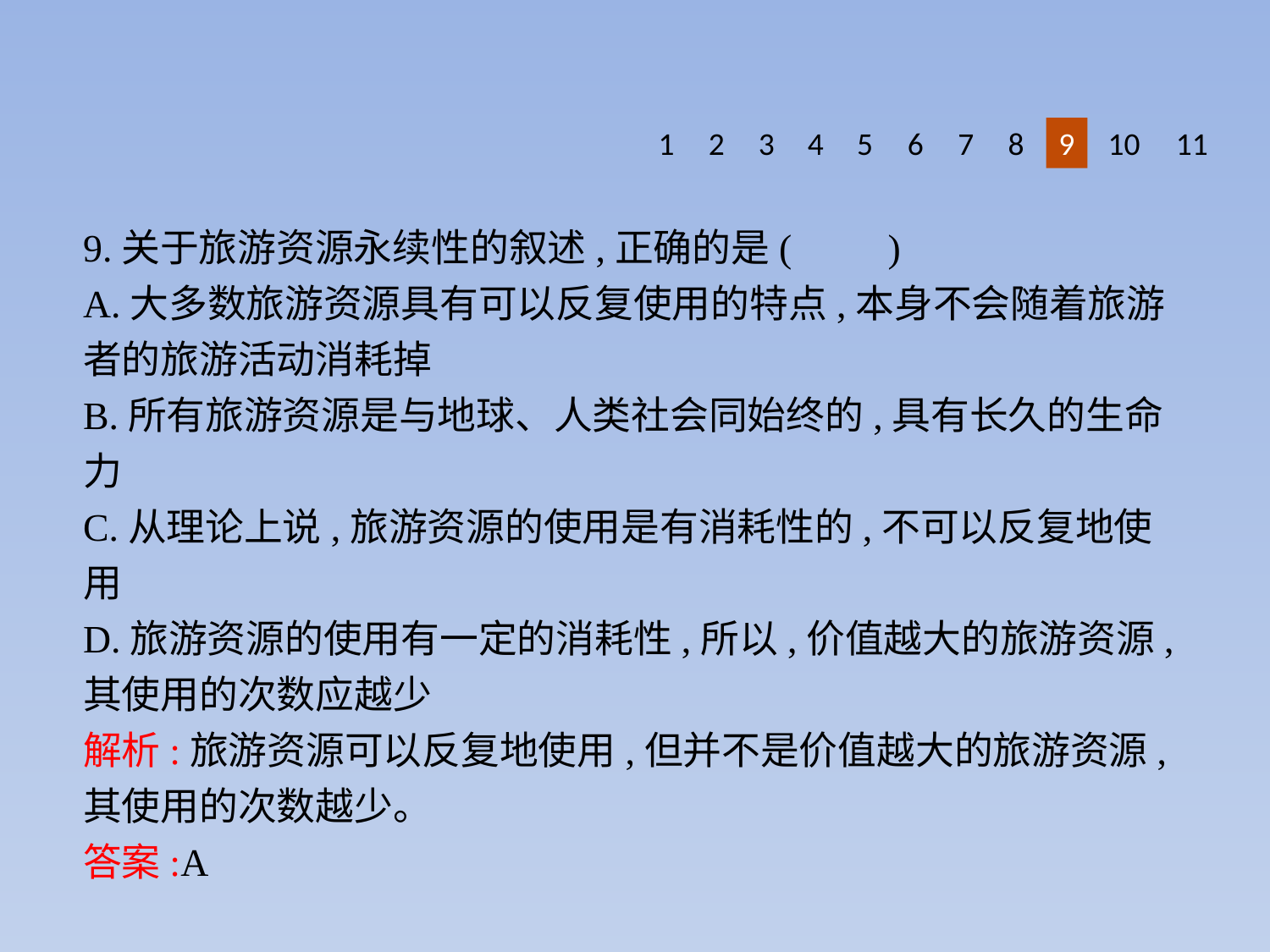

1
2
3
4
5
6
7
8
9
10
11
9.关于旅游资源永续性的叙述,正确的是(　　)
A.大多数旅游资源具有可以反复使用的特点,本身不会随着旅游者的旅游活动消耗掉
B.所有旅游资源是与地球、人类社会同始终的,具有长久的生命力
C.从理论上说,旅游资源的使用是有消耗性的,不可以反复地使用
D.旅游资源的使用有一定的消耗性,所以,价值越大的旅游资源,其使用的次数应越少
解析:旅游资源可以反复地使用,但并不是价值越大的旅游资源,其使用的次数越少。
答案:A